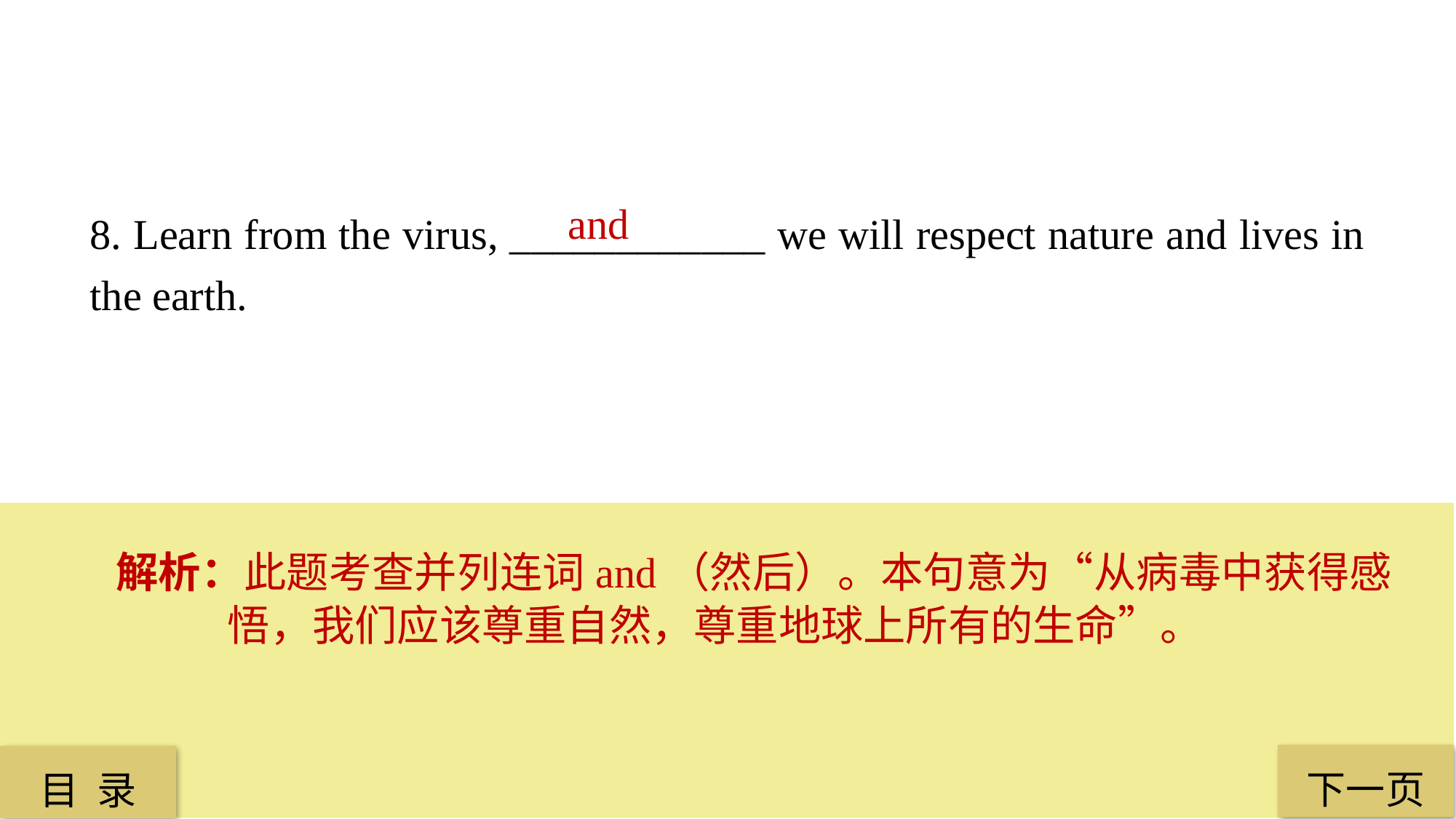

and
8. Learn from the virus, ____________ we will respect nature and lives in the earth.
解析：此题考查并列连词and（然后）。本句意为“从病毒中获得感悟，我们应该尊重自然，尊重地球上所有的生命”。